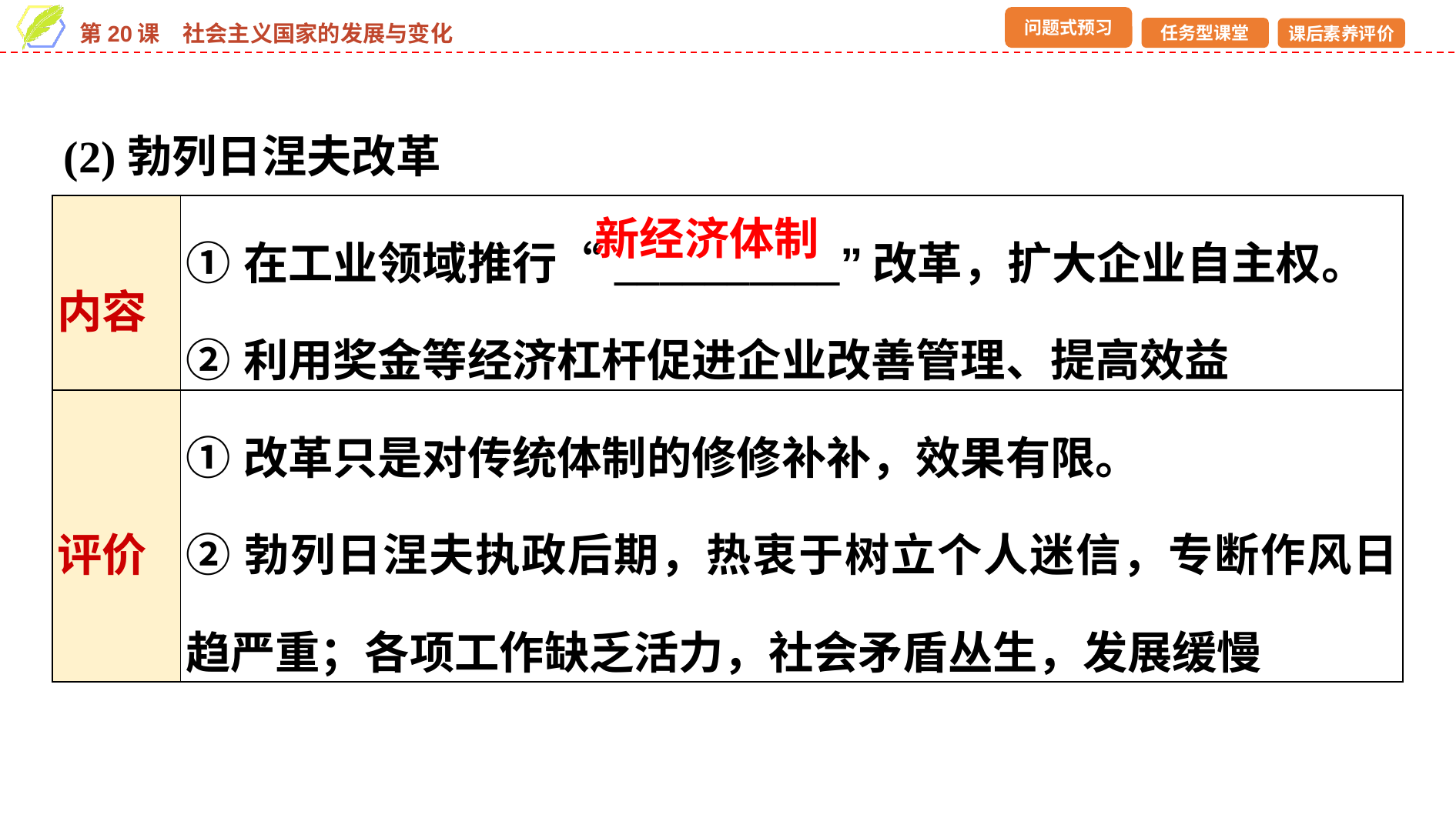

(2)勃列日涅夫改革
| 内容 | ①在工业领域推行“\_\_\_\_\_\_\_\_\_\_”改革，扩大企业自主权。 ②利用奖金等经济杠杆促进企业改善管理、提高效益 |
| --- | --- |
| 评价 | ①改革只是对传统体制的修修补补，效果有限。 ②勃列日涅夫执政后期，热衷于树立个人迷信，专断作风日趋严重；各项工作缺乏活力，社会矛盾丛生，发展缓慢 |
新经济体制